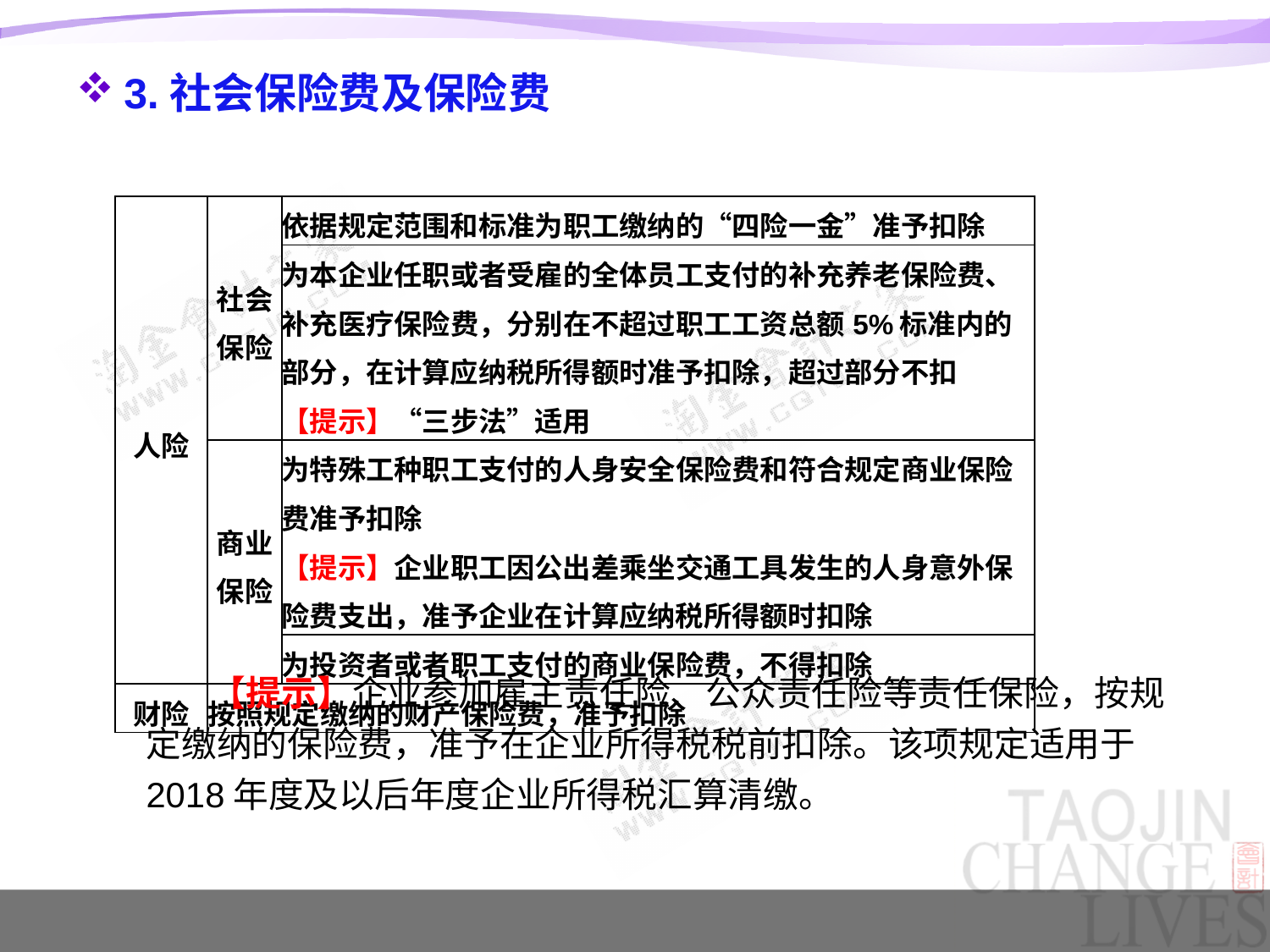

3.社会保险费及保险费

| 人险 | 社会保险 | 依据规定范围和标准为职工缴纳的“四险一金”准予扣除 |
| --- | --- | --- |
|  |  | 为本企业任职或者受雇的全体员工支付的补充养老保险费、补充医疗保险费，分别在不超过职工工资总额5%标准内的部分，在计算应纳税所得额时准予扣除，超过部分不扣 【提示】“三步法”适用 |
|  | 商业保险 | 为特殊工种职工支付的人身安全保险费和符合规定商业保险费准予扣除 【提示】企业职工因公出差乘坐交通工具发生的人身意外保险费支出，准予企业在计算应纳税所得额时扣除 |
|  |  | 为投资者或者职工支付的商业保险费，不得扣除 |
| 财险 | 按照规定缴纳的财产保险费，准予扣除 |  |
【提示】企业参加雇主责任险、公众责任险等责任保险，按规定缴纳的保险费，准予在企业所得税税前扣除。该项规定适用于2018年度及以后年度企业所得税汇算清缴。